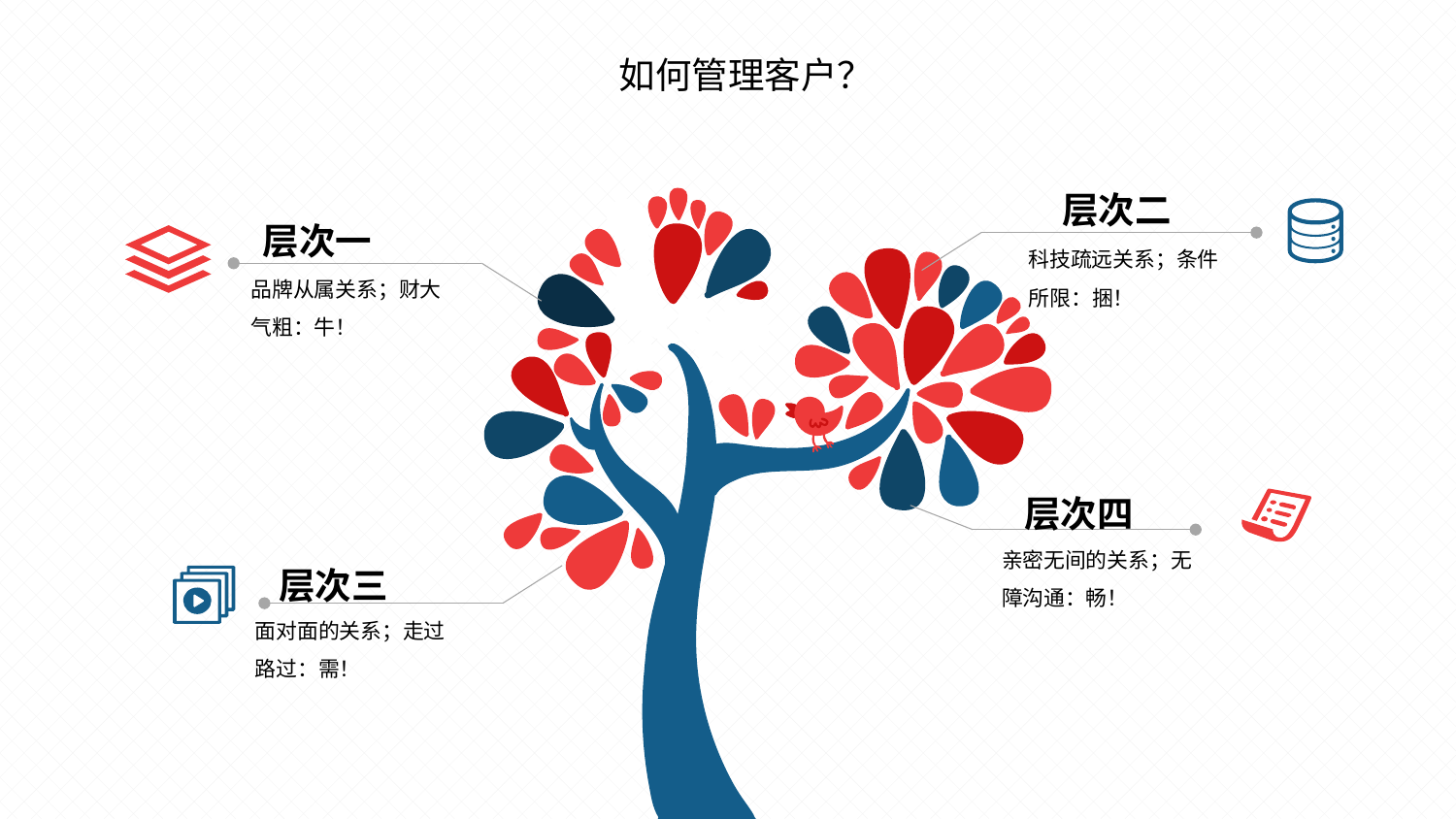

层次二

层次一

科技疏远关系；条件所限：捆！
品牌从属关系；财大气粗：牛！
层次四

亲密无间的关系；无障沟通：畅！
层次三

面对面的关系；走过路过：需！